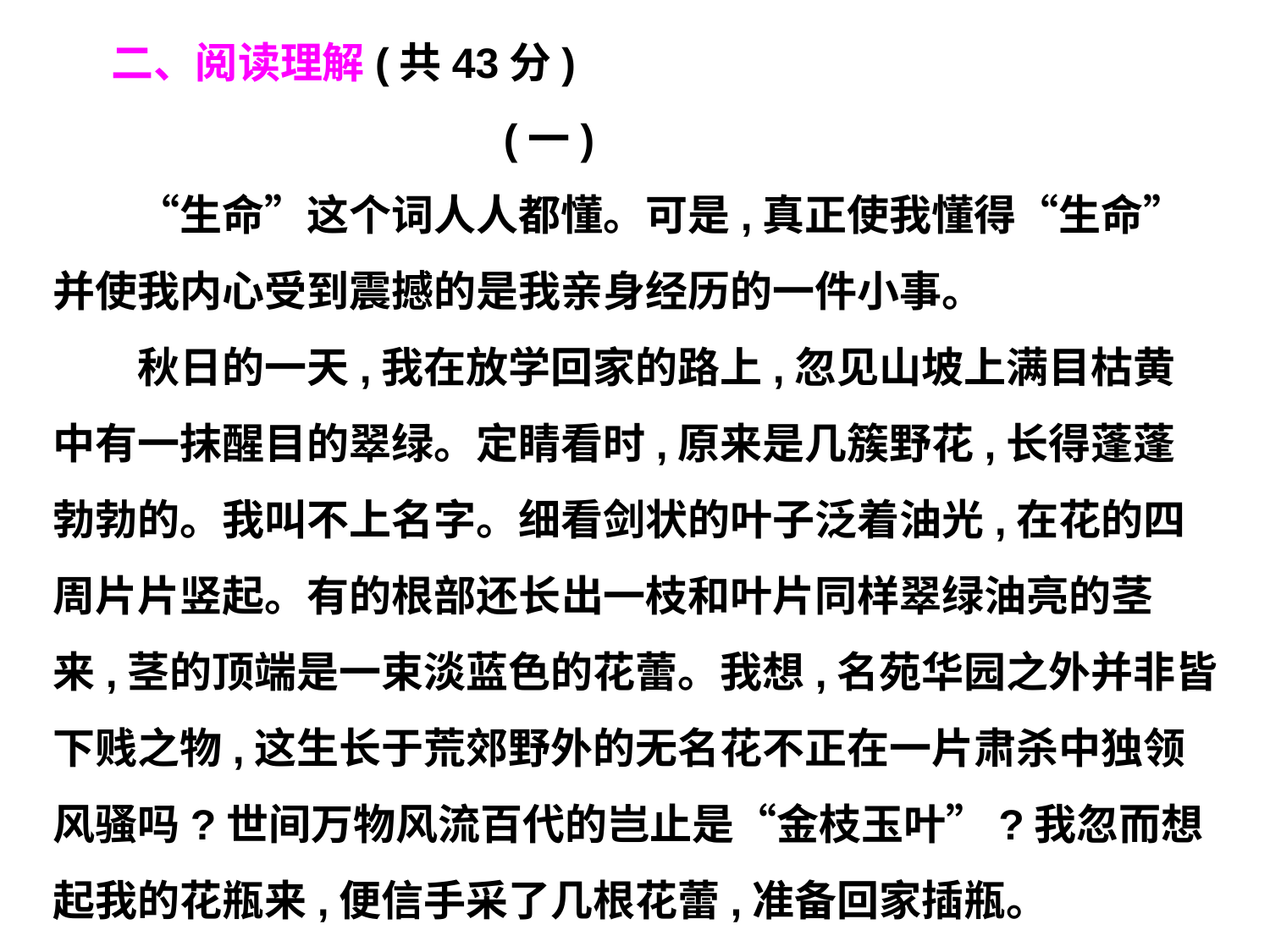

二、阅读理解(共43分)
                                      (一)
　　“生命”这个词人人都懂。可是,真正使我懂得“生命”
并使我内心受到震撼的是我亲身经历的一件小事。
　　秋日的一天,我在放学回家的路上,忽见山坡上满目枯黄
中有一抹醒目的翠绿。定睛看时,原来是几簇野花,长得蓬蓬
勃勃的。我叫不上名字。细看剑状的叶子泛着油光,在花的四
周片片竖起。有的根部还长出一枝和叶片同样翠绿油亮的茎
来,茎的顶端是一束淡蓝色的花蕾。我想,名苑华园之外并非皆
下贱之物,这生长于荒郊野外的无名花不正在一片肃杀中独领
风骚吗?世间万物风流百代的岂止是“金枝玉叶”?我忽而想
起我的花瓶来,便信手采了几根花蕾,准备回家插瓶。